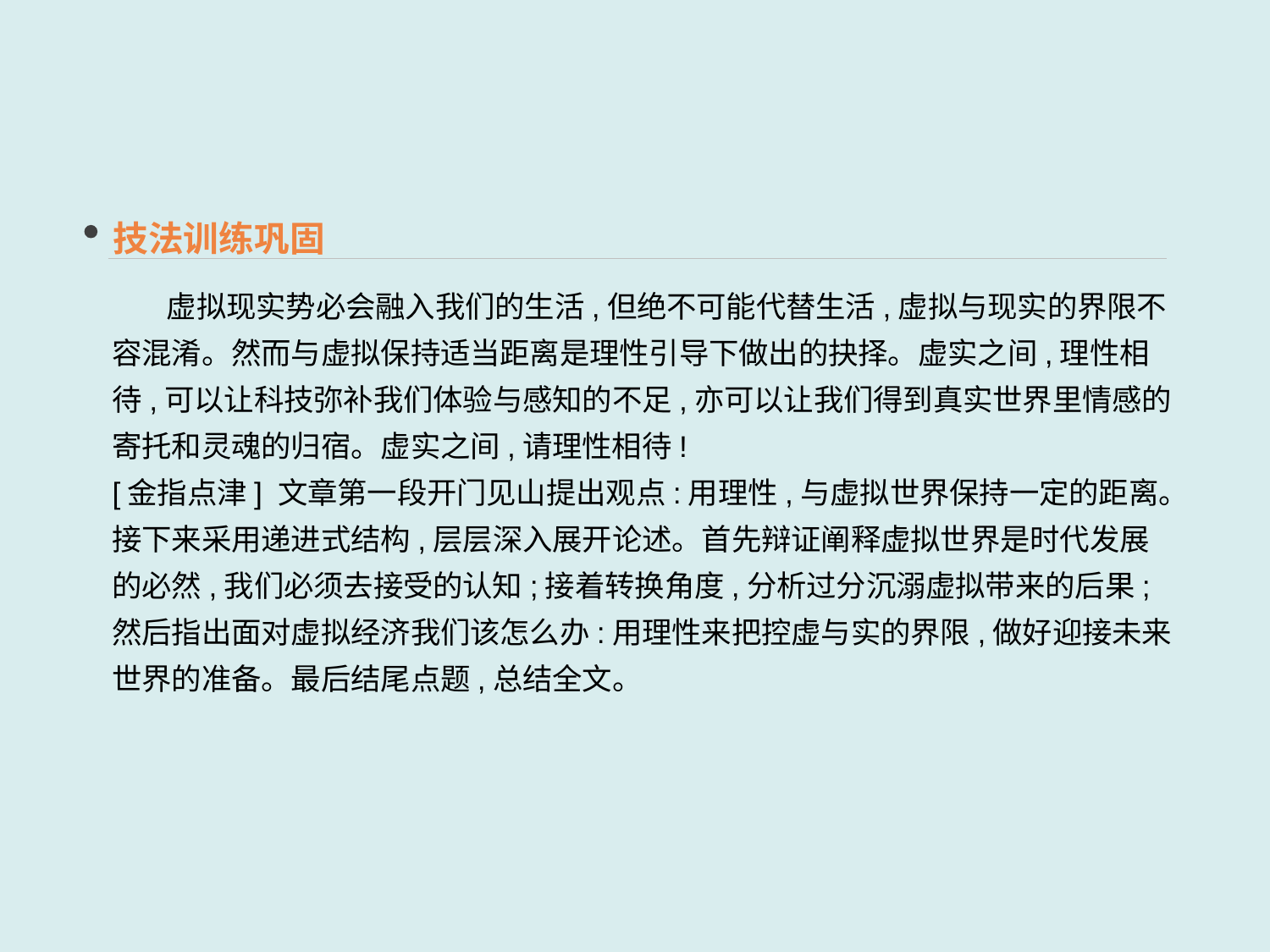

技法训练巩固

       虚拟现实势必会融入我们的生活,但绝不可能代替生活,虚拟与现实的界限不容混淆。然而与虚拟保持适当距离是理性引导下做出的抉择。虚实之间,理性相待,可以让科技弥补我们体验与感知的不足,亦可以让我们得到真实世界里情感的寄托和灵魂的归宿。虚实之间,请理性相待!
[金指点津] 文章第一段开门见山提出观点:用理性,与虚拟世界保持一定的距离。接下来采用递进式结构,层层深入展开论述。首先辩证阐释虚拟世界是时代发展的必然,我们必须去接受的认知;接着转换角度,分析过分沉溺虚拟带来的后果;然后指出面对虚拟经济我们该怎么办:用理性来把控虚与实的界限,做好迎接未来世界的准备。最后结尾点题,总结全文。